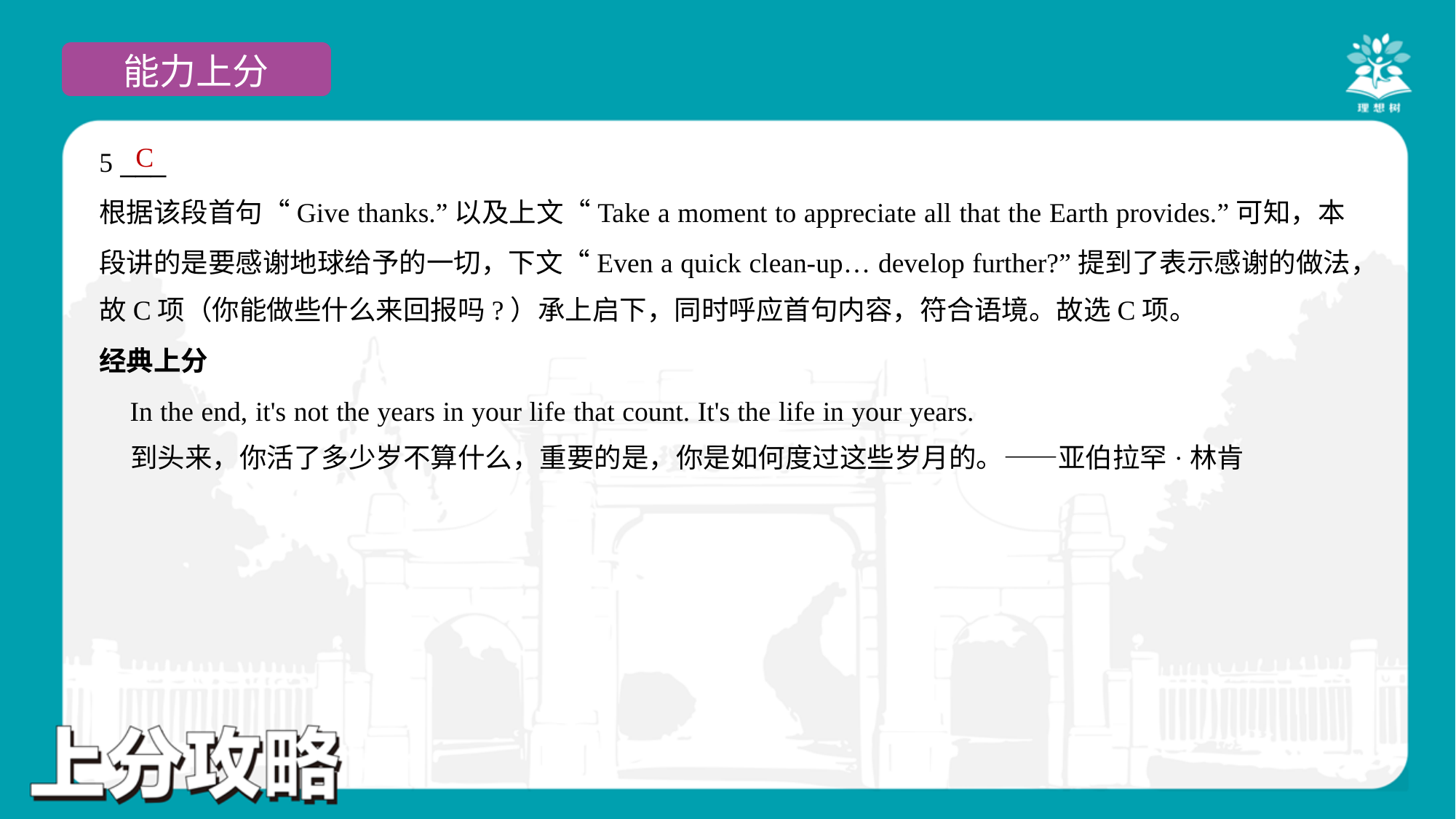

C
5 ___
根据该段首句“Give thanks.”以及上文“Take a moment to appreciate all that the Earth provides.”可知，本
段讲的是要感谢地球给予的一切，下文“Even a quick clean-up… develop further?”提到了表示感谢的做法，
故C项（你能做些什么来回报吗?）承上启下，同时呼应首句内容，符合语境。故选C项。
经典上分
    In the end, it's not the years in your life that count. It's the life in your years.
    到头来，你活了多少岁不算什么，重要的是，你是如何度过这些岁月的。——亚伯拉罕·林肯